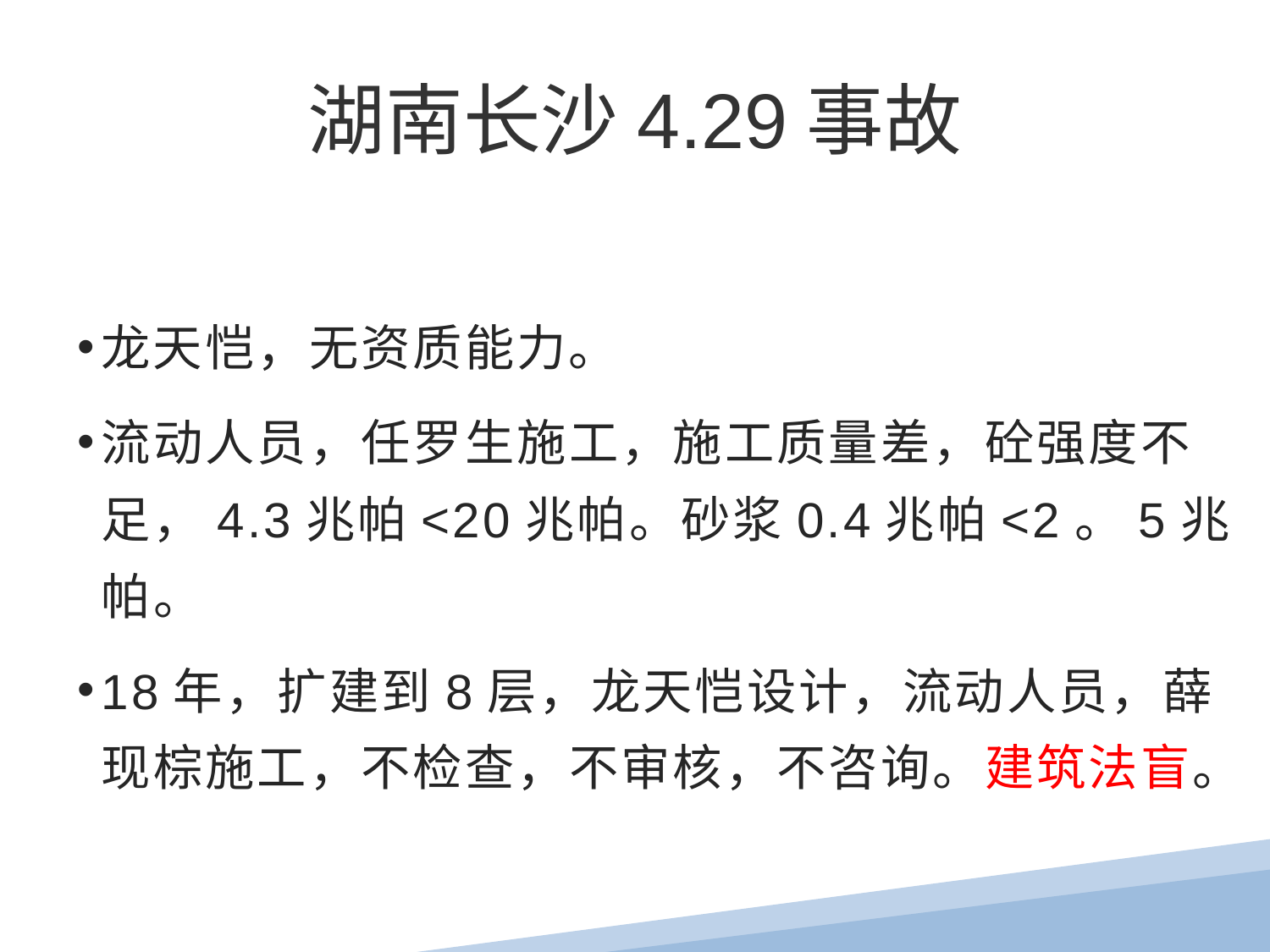

湖南长沙4.29事故

龙天恺，无资质能力。
流动人员，任罗生施工，施工质量差，砼强度不足，4.3兆帕<20兆帕。砂浆0.4兆帕<2。5兆帕。
18年，扩建到8层，龙天恺设计，流动人员，薛现棕施工，不检查，不审核，不咨询。建筑法盲。